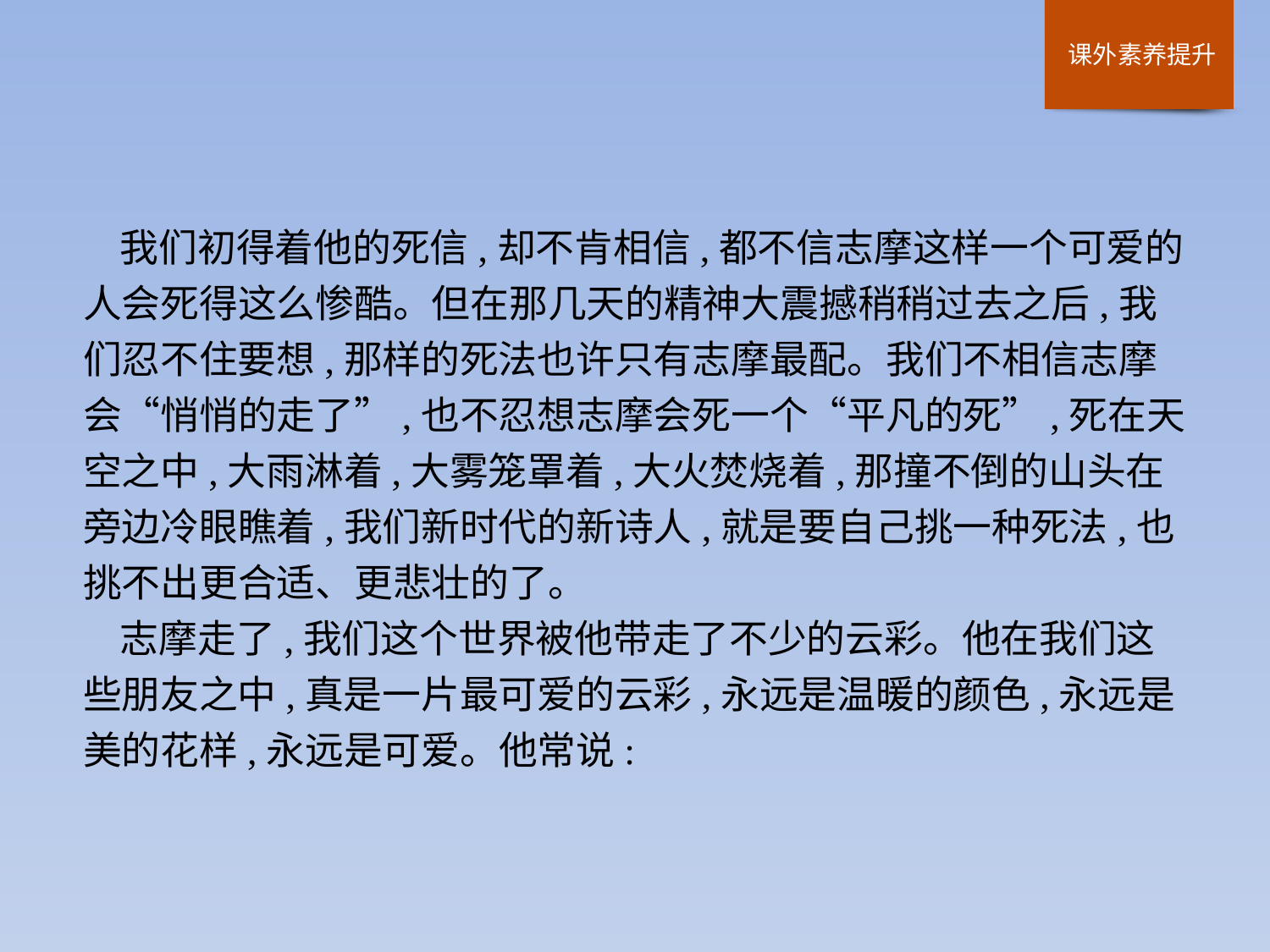

我们初得着他的死信,却不肯相信,都不信志摩这样一个可爱的人会死得这么惨酷。但在那几天的精神大震撼稍稍过去之后,我们忍不住要想,那样的死法也许只有志摩最配。我们不相信志摩会“悄悄的走了”,也不忍想志摩会死一个“平凡的死”,死在天空之中,大雨淋着,大雾笼罩着,大火焚烧着,那撞不倒的山头在旁边冷眼瞧着,我们新时代的新诗人,就是要自己挑一种死法,也挑不出更合适、更悲壮的了。
志摩走了,我们这个世界被他带走了不少的云彩。他在我们这些朋友之中,真是一片最可爱的云彩,永远是温暖的颜色,永远是美的花样,永远是可爱。他常说: